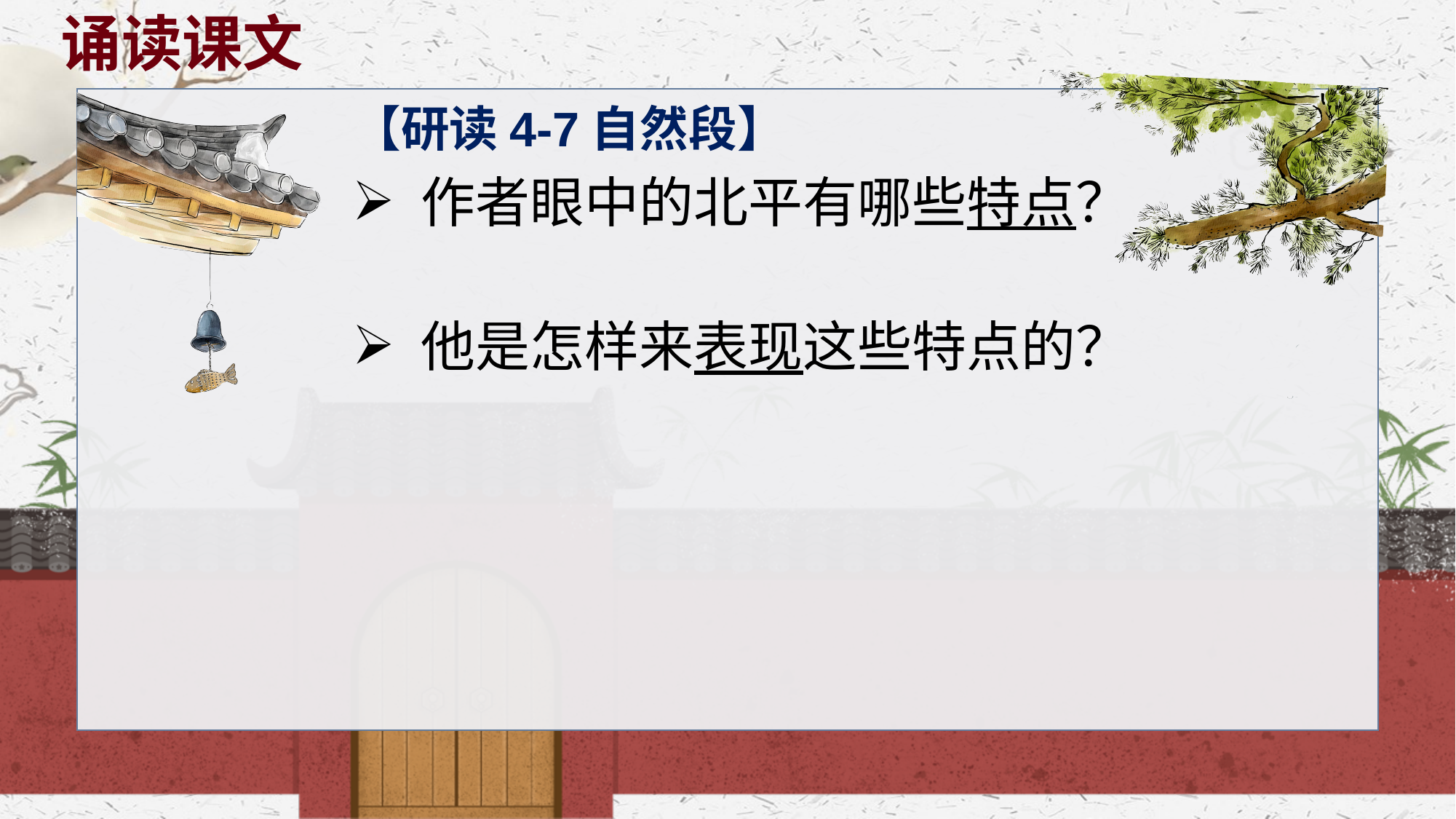

诵读课文
【研读4-7自然段】
 作者眼中的北平有哪些特点？

 他是怎样来表现这些特点的？